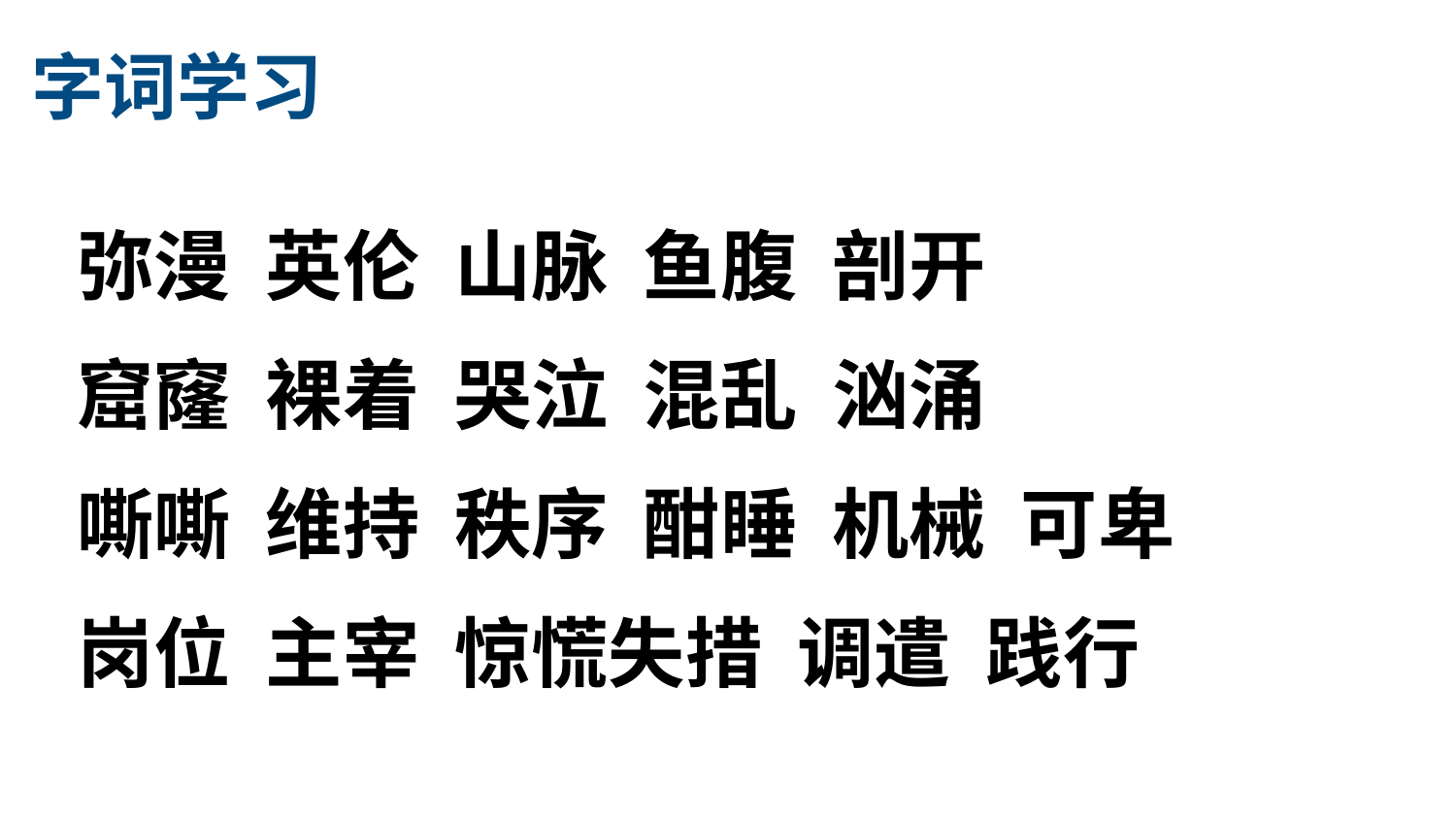

字词学习
弥漫  英伦  山脉  鱼腹  剖开
窟窿  裸着  哭泣  混乱  汹涌
嘶嘶  维持  秩序  酣睡  机械  可卑
岗位  主宰  惊慌失措  调遣  践行